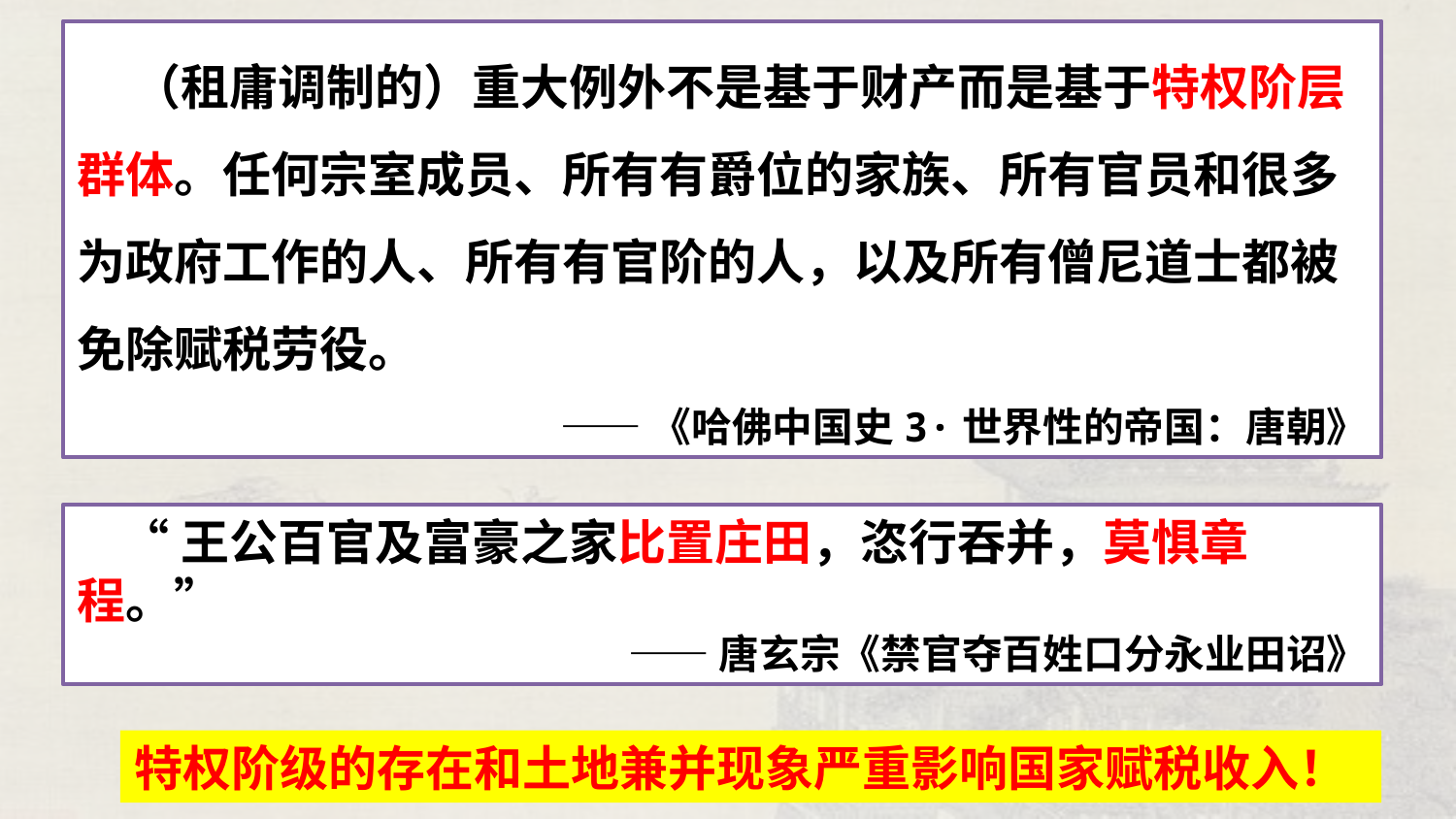

（租庸调制的）重大例外不是基于财产而是基于特权阶层群体。任何宗室成员、所有有爵位的家族、所有官员和很多为政府工作的人、所有有官阶的人，以及所有僧尼道士都被免除赋税劳役。
——《哈佛中国史3·世界性的帝国：唐朝》
    “王公百官及富豪之家比置庄田，恣行吞并，莫惧章程。”
——唐玄宗《禁官夺百姓口分永业田诏》
特权阶级的存在和土地兼并现象严重影响国家赋税收入！